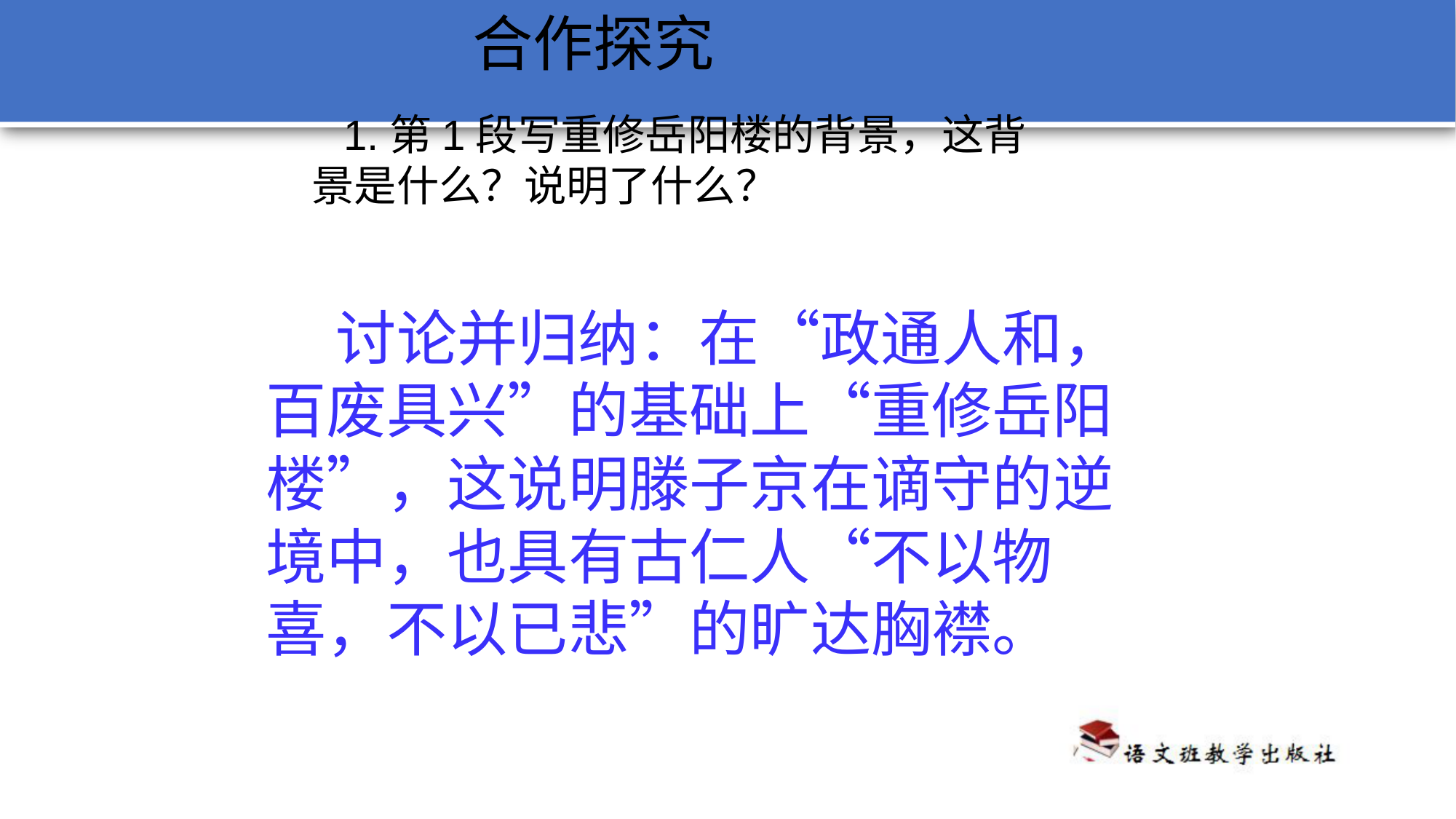

合作探究
1.第1段写重修岳阳楼的背景，这背景是什么？说明了什么？
   讨论并归纳：在“政通人和，百废具兴”的基础上“重修岳阳楼”，这说明滕子京在谪守的逆境中，也具有古仁人“不以物喜，不以已悲”的旷达胸襟。